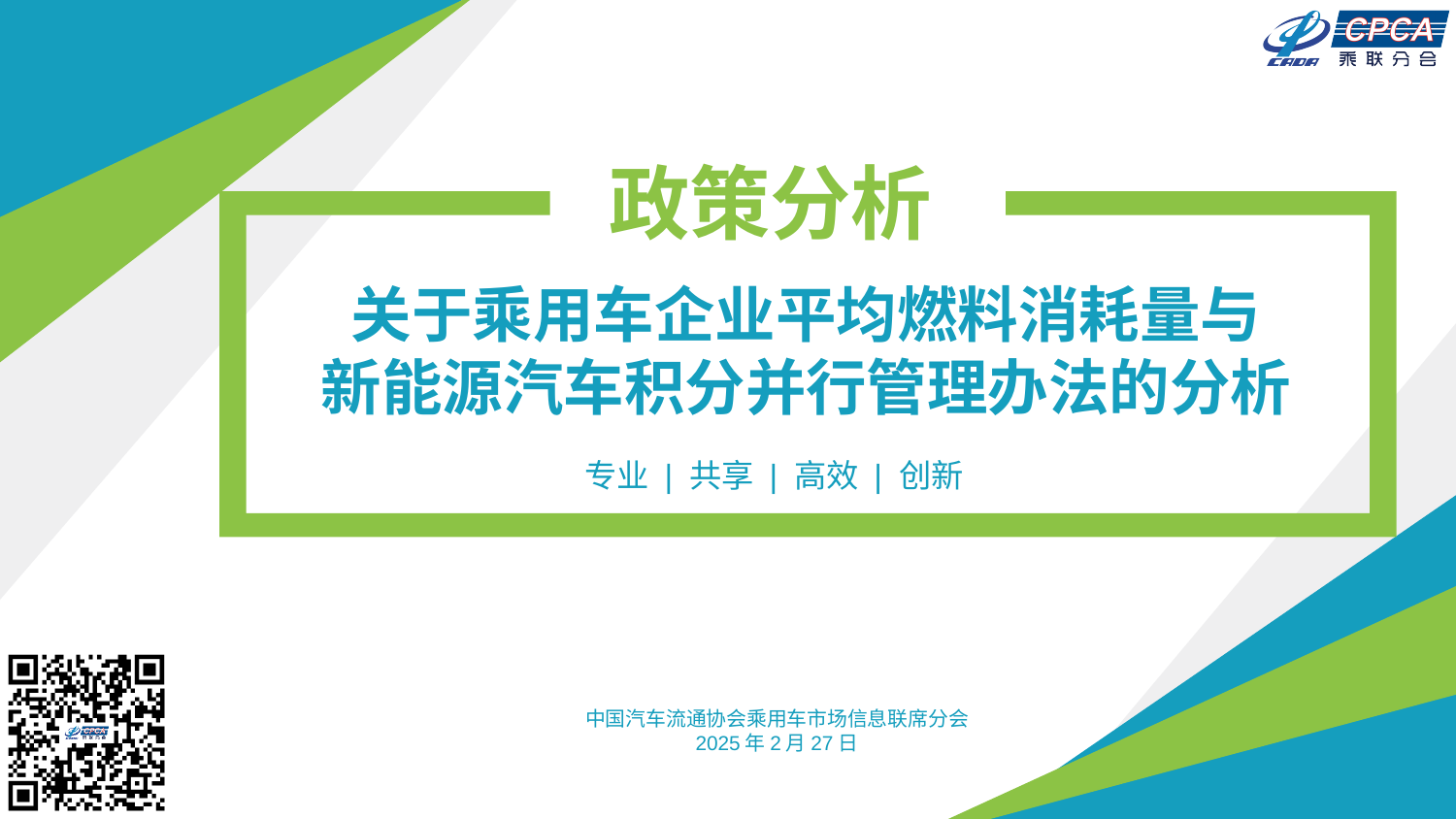

关于乘用车企业平均燃料消耗量与
新能源汽车积分并行管理办法的分析
中国汽车流通协会乘用车市场信息联席分会
2025年2月27日